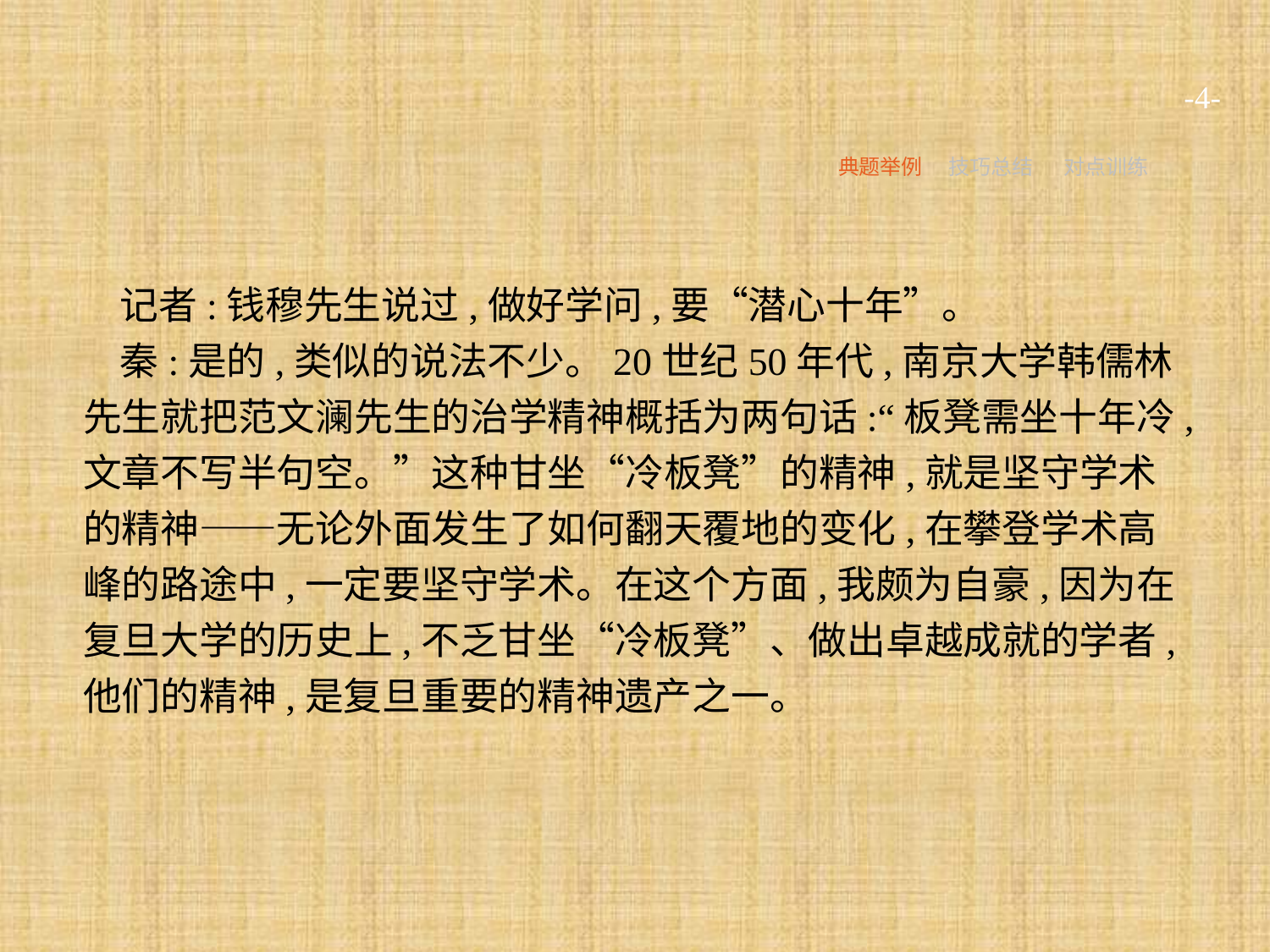

-4-
典题举例
技巧总结
对点训练
记者:钱穆先生说过,做好学问,要“潜心十年”。
秦:是的,类似的说法不少。20世纪50年代,南京大学韩儒林先生就把范文澜先生的治学精神概括为两句话:“板凳需坐十年冷,文章不写半句空。”这种甘坐“冷板凳”的精神,就是坚守学术的精神——无论外面发生了如何翻天覆地的变化,在攀登学术高峰的路途中,一定要坚守学术。在这个方面,我颇为自豪,因为在复旦大学的历史上,不乏甘坐“冷板凳”、做出卓越成就的学者,他们的精神,是复旦重要的精神遗产之一。